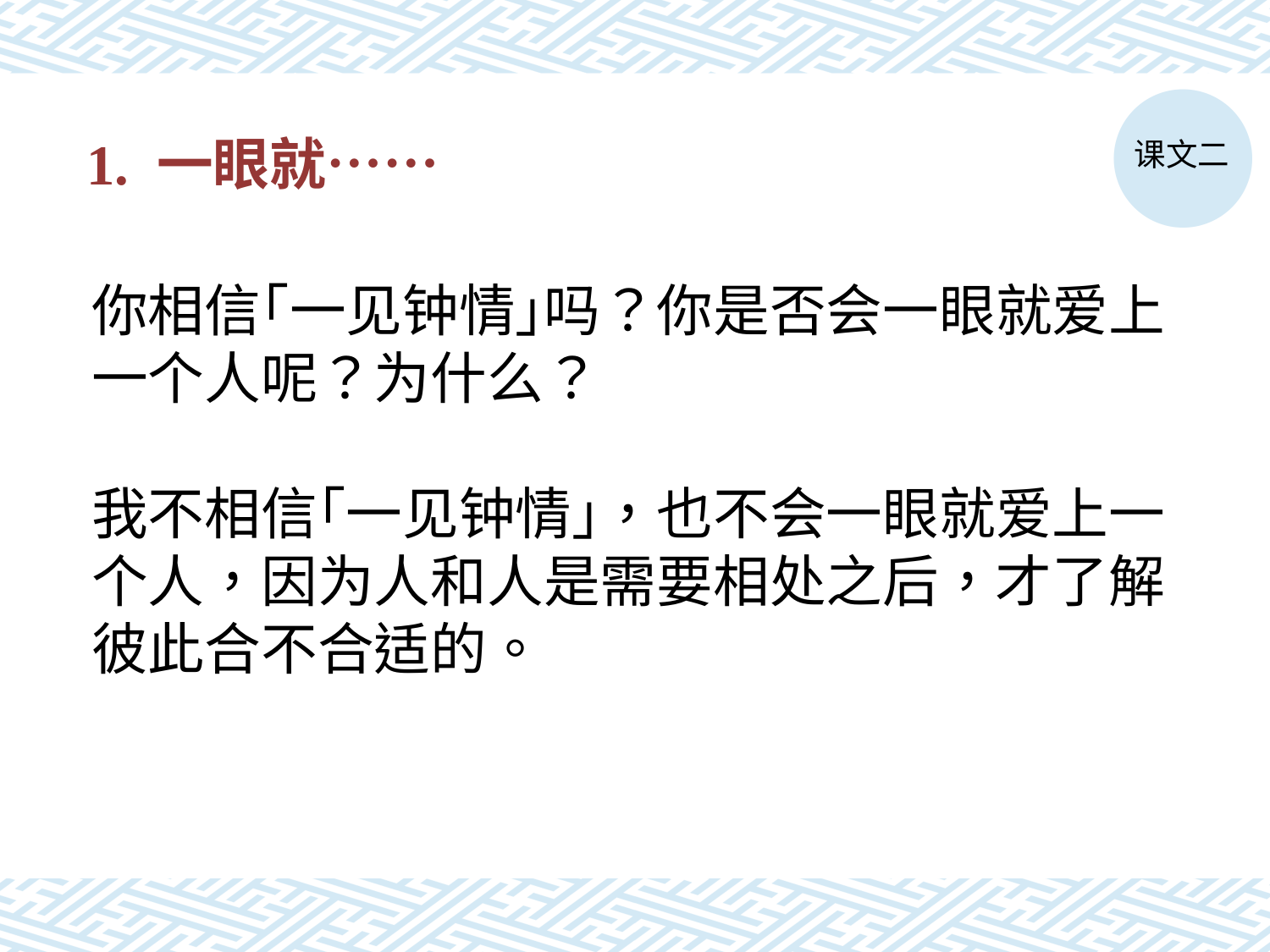

课文二
# 1. 一眼就……
你相信｢一见钟情｣吗？你是否会一眼就爱上一个人呢？为什么？

我不相信｢一见钟情｣，也不会一眼就爱上一个人，因为人和人是需要相处之后，才了解彼此合不合适的。